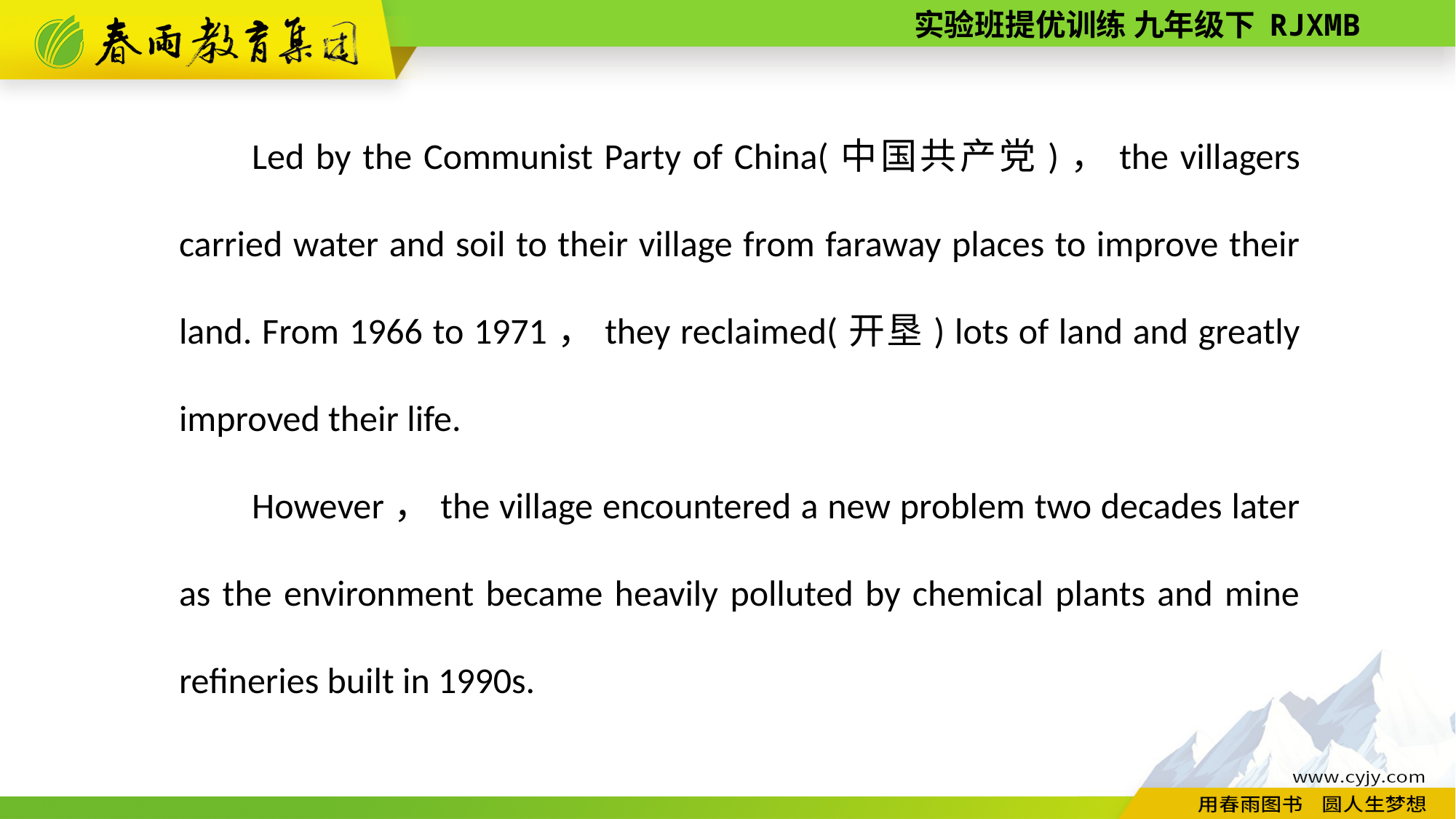

Led by the Communist Party of China(中国共产党)，the villagers carried water and soil to their village from faraway places to improve their land. From 1966 to 1971，they reclaimed(开垦) lots of land and greatly improved their life.
However，the village encountered a new problem two decades later as the environment became heavily polluted by chemical plants and mine refineries built in 1990s.